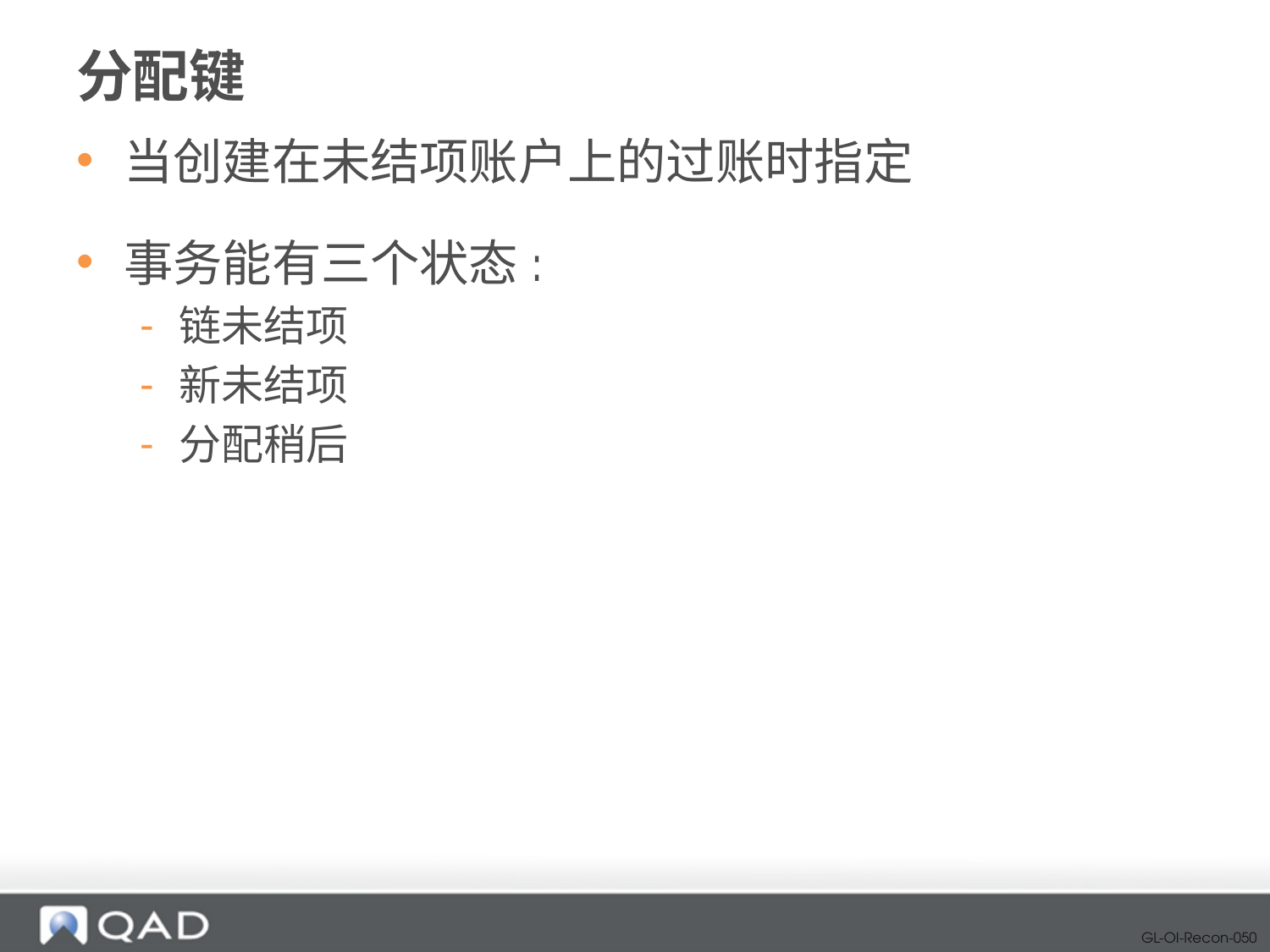

# 分配键
当创建在未结项账户上的过账时指定
事务能有三个状态:
链未结项
新未结项
分配稍后

GL-OI-Recon-050